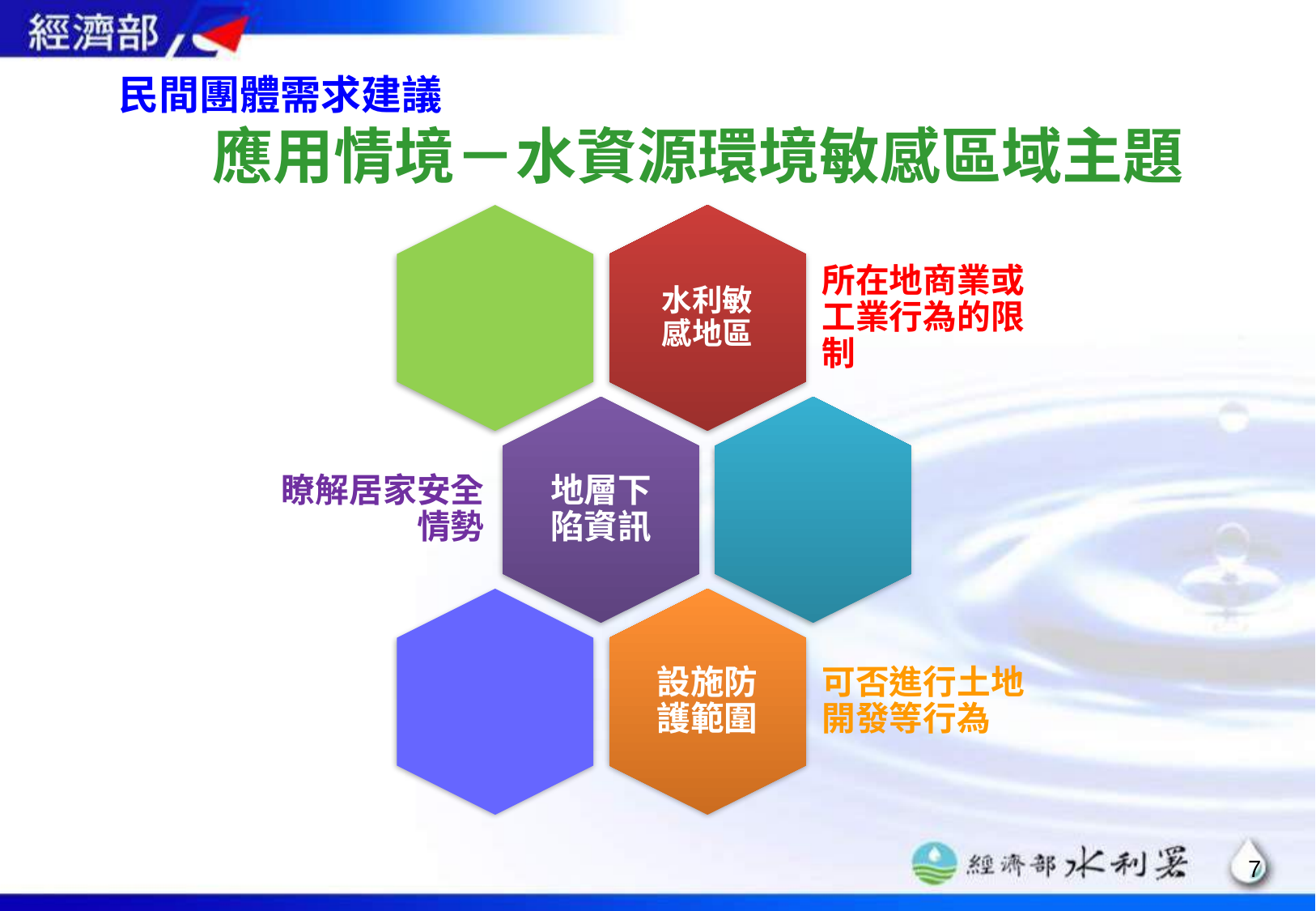

#
民間團體需求建議
應用情境－水資源環境敏感區域主題
水利敏感地區
所在地商業或工業行為的限制

地層下陷資訊
瞭解居家安全情勢

設施防護範圍
可否進行土地開發等行為

7